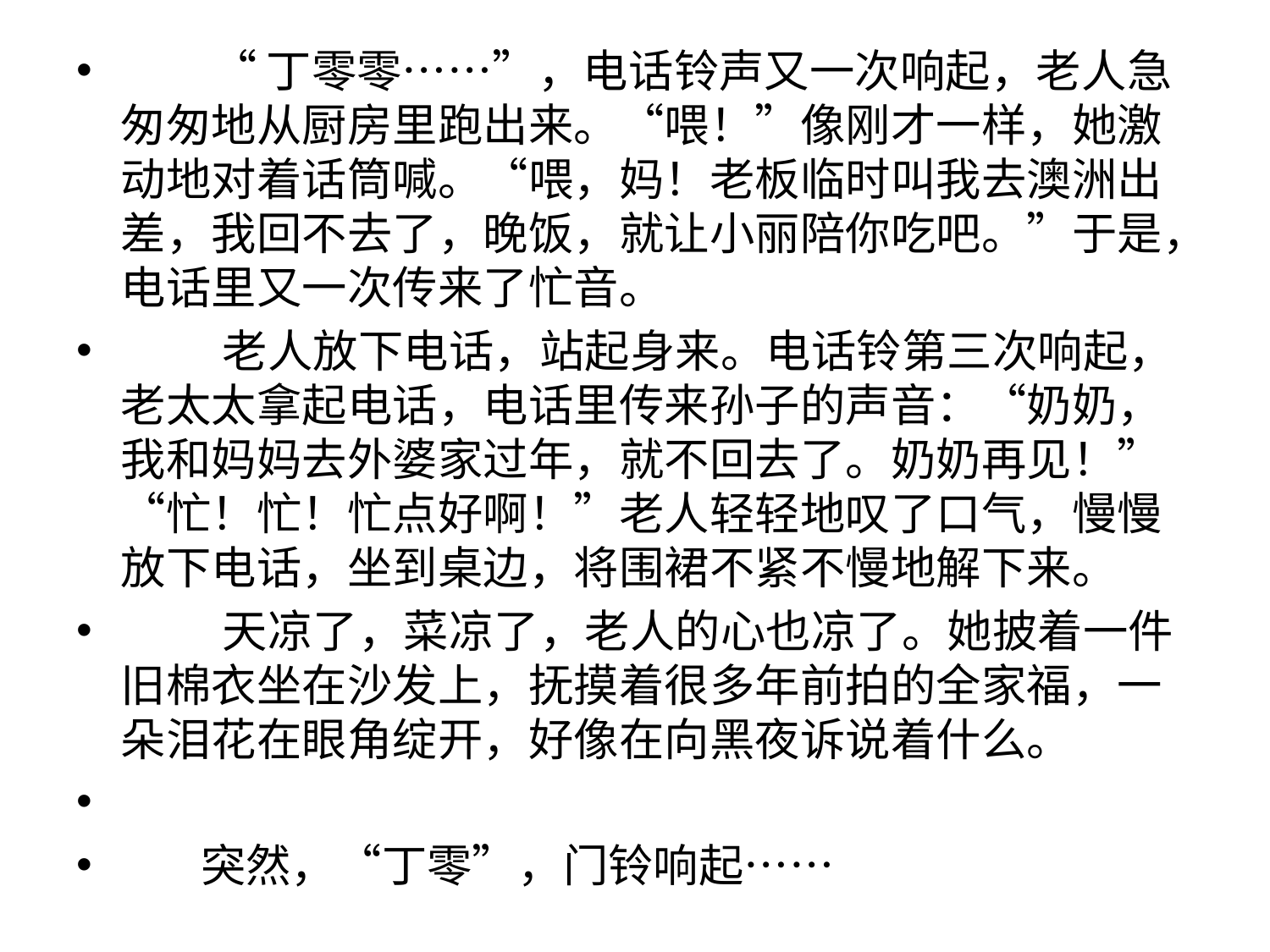

“丁零零……”，电话铃声又一次响起，老人急匆匆地从厨房里跑出来。“喂！”像刚才一样，她激动地对着话筒喊。“喂，妈！老板临时叫我去澳洲出差，我回不去了，晚饭，就让小丽陪你吃吧。”于是，电话里又一次传来了忙音。
	老人放下电话，站起身来。电话铃第三次响起，老太太拿起电话，电话里传来孙子的声音：“奶奶，我和妈妈去外婆家过年，就不回去了。奶奶再见！”“忙！忙！忙点好啊！”老人轻轻地叹了口气，慢慢放下电话，坐到桌边，将围裙不紧不慢地解下来。
	天凉了，菜凉了，老人的心也凉了。她披着一件旧棉衣坐在沙发上，抚摸着很多年前拍的全家福，一朵泪花在眼角绽开，好像在向黑夜诉说着什么。

       突然，“丁零”，门铃响起……